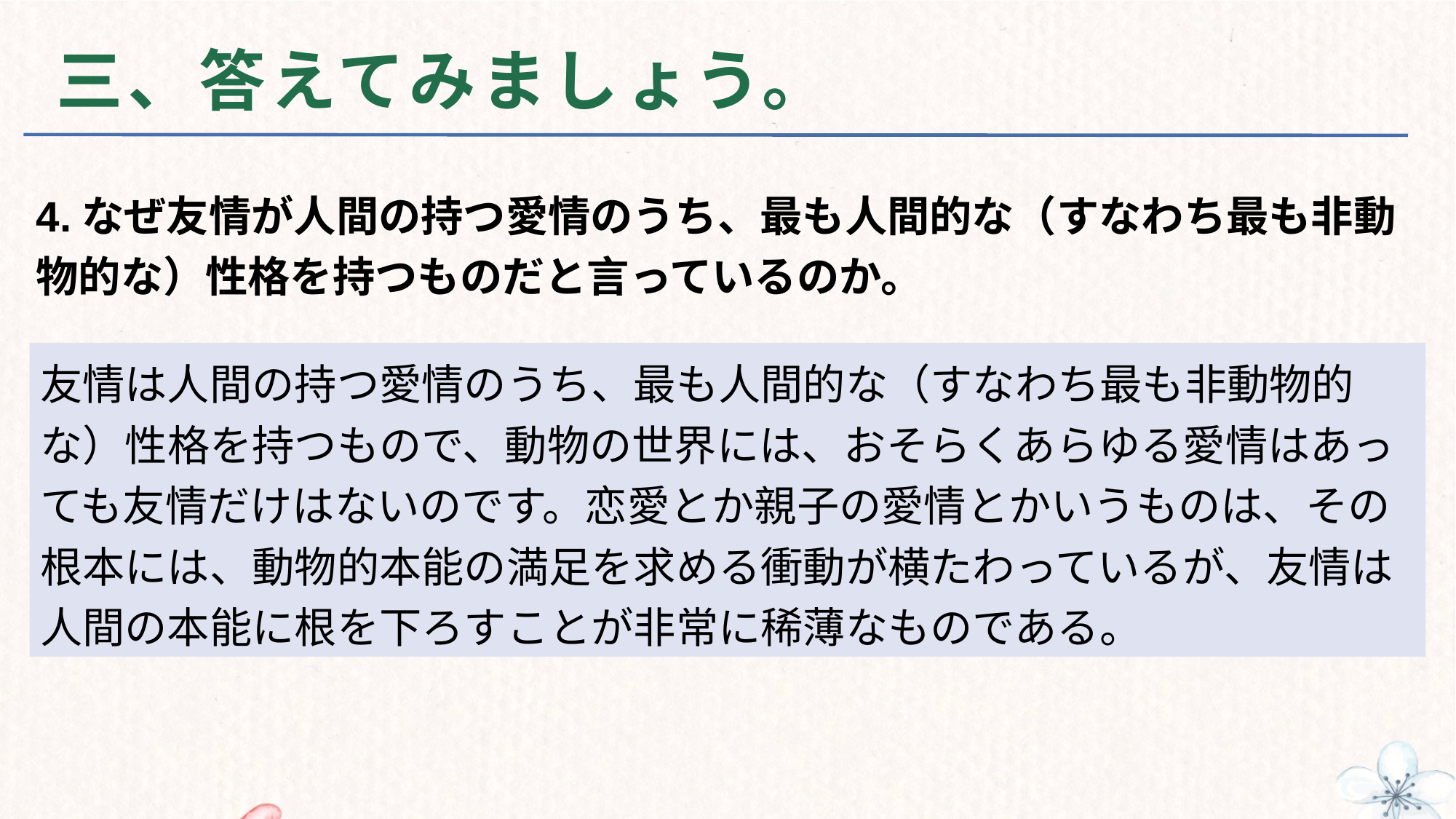

# 三、答えてみましょう。
4.なぜ友情が人間の持つ愛情のうち、最も人間的な（すなわち最も非動物的な）性格を持つものだと言っているのか。

友情は人間の持つ愛情のうち、最も人間的な（すなわち最も非動物的な）性格を持つもので、動物の世界には、おそらくあらゆる愛情はあっても友情だけはないのです。恋愛とか親子の愛情とかいうものは、その根本には、動物的本能の満足を求める衝動が横たわっているが、友情は人間の本能に根を下ろすことが非常に稀薄なものである。